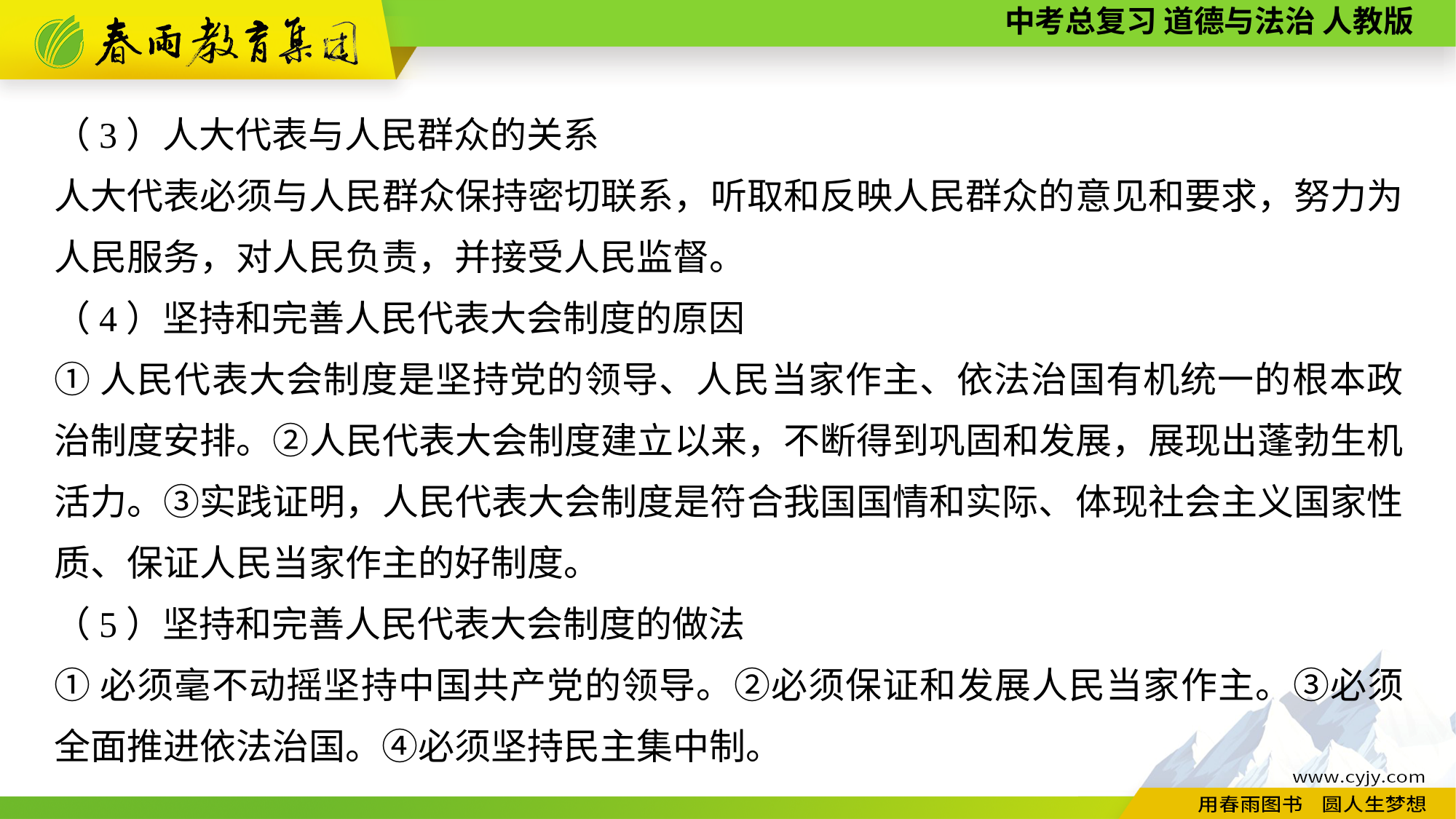

（3）人大代表与人民群众的关系
人大代表必须与人民群众保持密切联系，听取和反映人民群众的意见和要求，努力为人民服务，对人民负责，并接受人民监督。
（4）坚持和完善人民代表大会制度的原因
①人民代表大会制度是坚持党的领导、人民当家作主、依法治国有机统一的根本政治制度安排。②人民代表大会制度建立以来，不断得到巩固和发展，展现出蓬勃生机活力。③实践证明，人民代表大会制度是符合我国国情和实际、体现社会主义国家性质、保证人民当家作主的好制度。
（5）坚持和完善人民代表大会制度的做法
①必须毫不动摇坚持中国共产党的领导。②必须保证和发展人民当家作主。③必须全面推进依法治国。④必须坚持民主集中制。